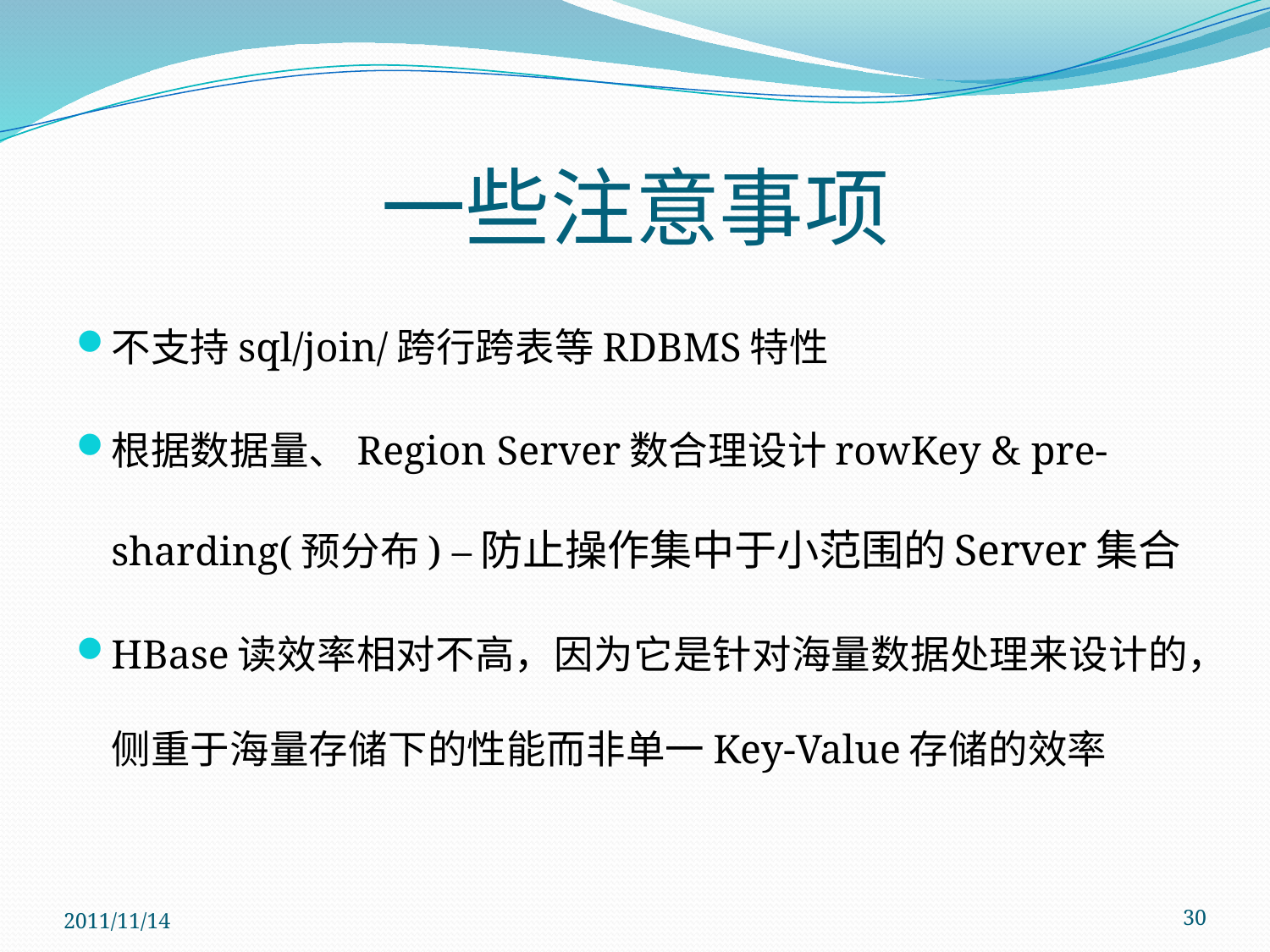

# 一些注意事项
不支持sql/join/跨行跨表等RDBMS特性
根据数据量、Region Server数合理设计rowKey & pre-sharding(预分布) –防止操作集中于小范围的Server集合
HBase读效率相对不高，因为它是针对海量数据处理来设计的，侧重于海量存储下的性能而非单一Key-Value存储的效率
2011/11/14
30